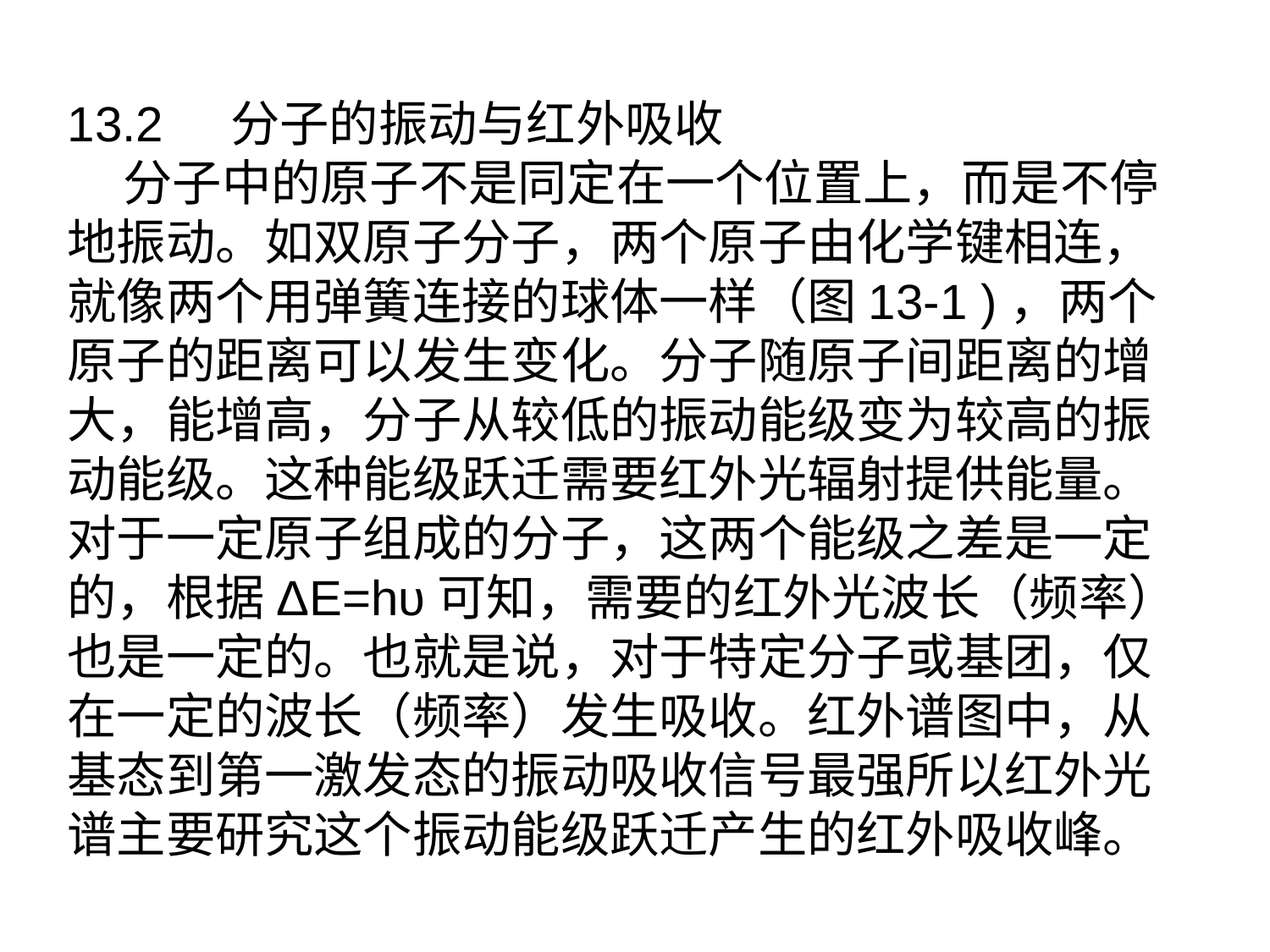

13.2    分子的振动与红外吸收
    分子中的原子不是同定在一个位置上，而是不停地振动。如双原子分子，两个原子由化学键相连，就像两个用弹簧连接的球体一样（图13-1 )，两个原子的距离可以发生变化。分子随原子间距离的增大，能增高，分子从较低的振动能级变为较高的振动能级。这种能级跃迁需要红外光辐射提供能量。对于一定原子组成的分子，这两个能级之差是一定的，根据ΔΕ=hυ可知，需要的红外光波长（频率）也是一定的。也就是说，对于特定分子或基团，仅在一定的波长（频率）发生吸收。红外谱图中，从基态到第一激发态的振动吸收信号最强所以红外光谱主要研究这个振动能级跃迁产生的红外吸收峰。